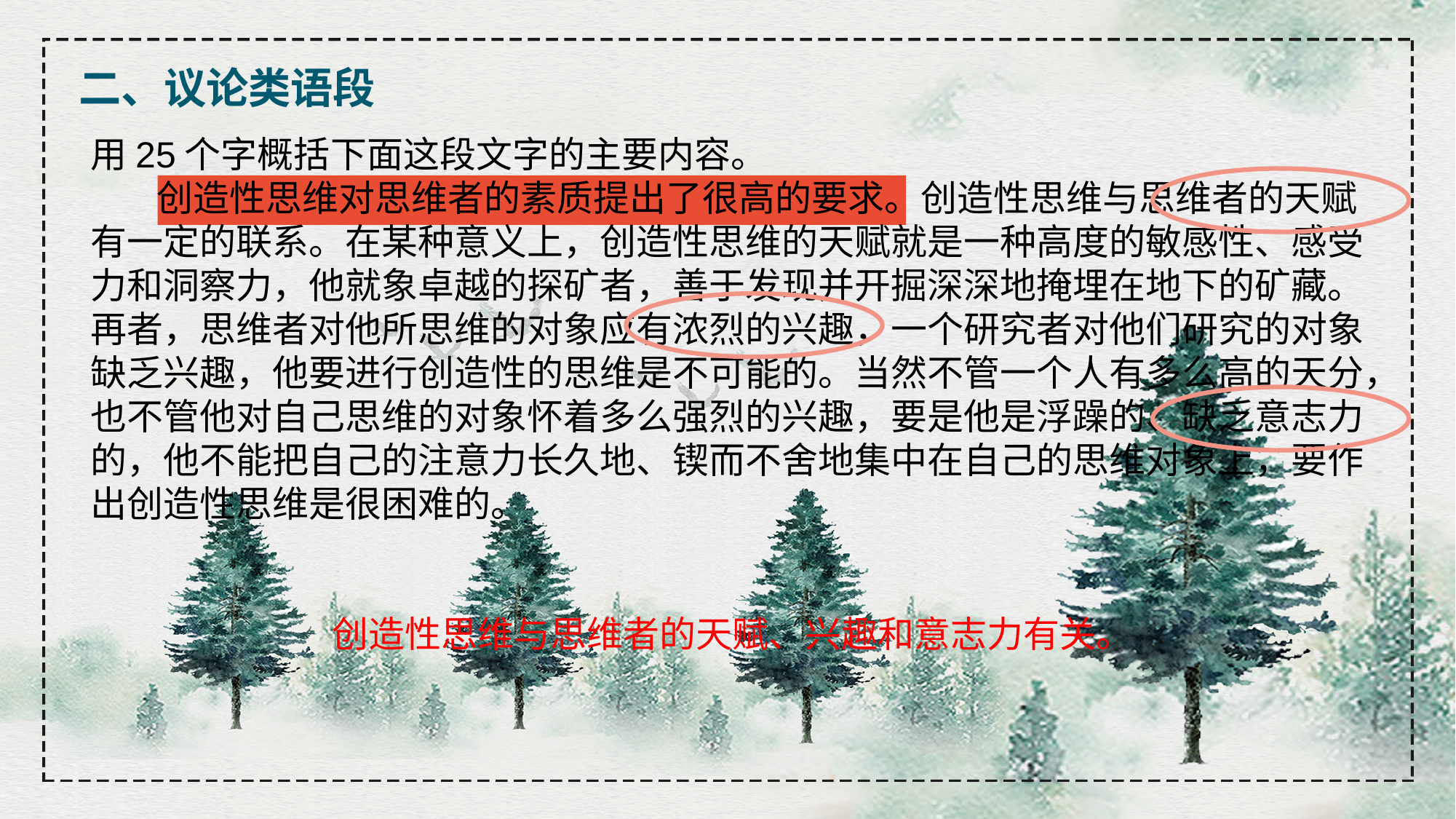

二、议论类语段
用25个字概括下面这段文字的主要内容。
       创造性思维对思维者的素质提出了很高的要求。创造性思维与思维者的天赋有一定的联系。在某种意义上，创造性思维的天赋就是一种高度的敏感性、感受力和洞察力，他就象卓越的探矿者，善于发现并开掘深深地掩埋在地下的矿藏。再者，思维者对他所思维的对象应有浓烈的兴趣，一个研究者对他们研究的对象缺乏兴趣，他要进行创造性的思维是不可能的。当然不管一个人有多么高的天分，也不管他对自己思维的对象怀着多么强烈的兴趣，要是他是浮躁的、缺乏意志力的，他不能把自己的注意力长久地、锲而不舍地集中在自己的思维对象上，要作出创造性思维是很困难的。

创造性思维与思维者的天赋、兴趣和意志力有关。